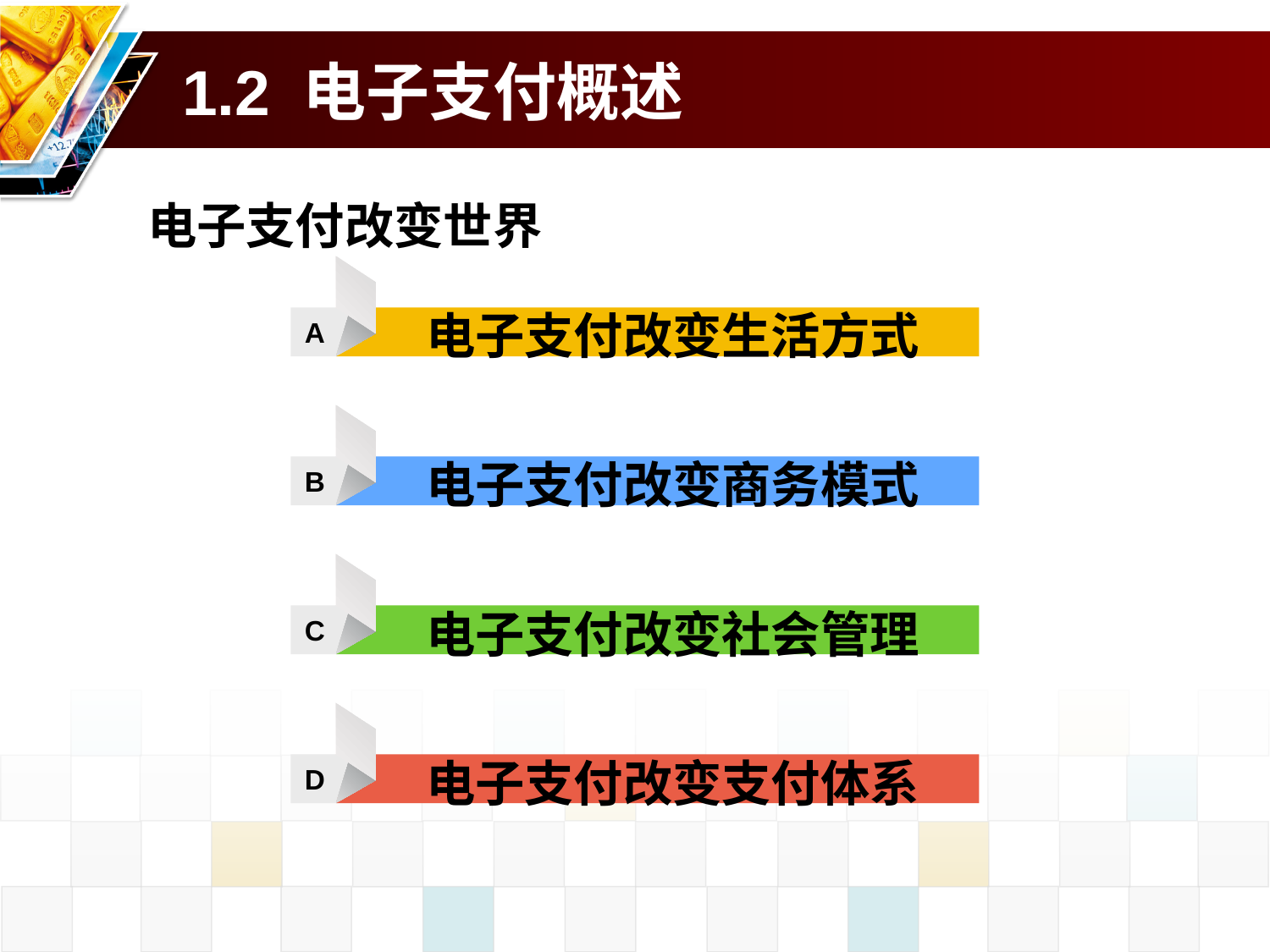

# 1.2 电子支付概述
电子支付改变世界

A
电子支付改变生活方式

B
电子支付改变商务模式

C
电子支付改变社会管理

D
电子支付改变支付体系